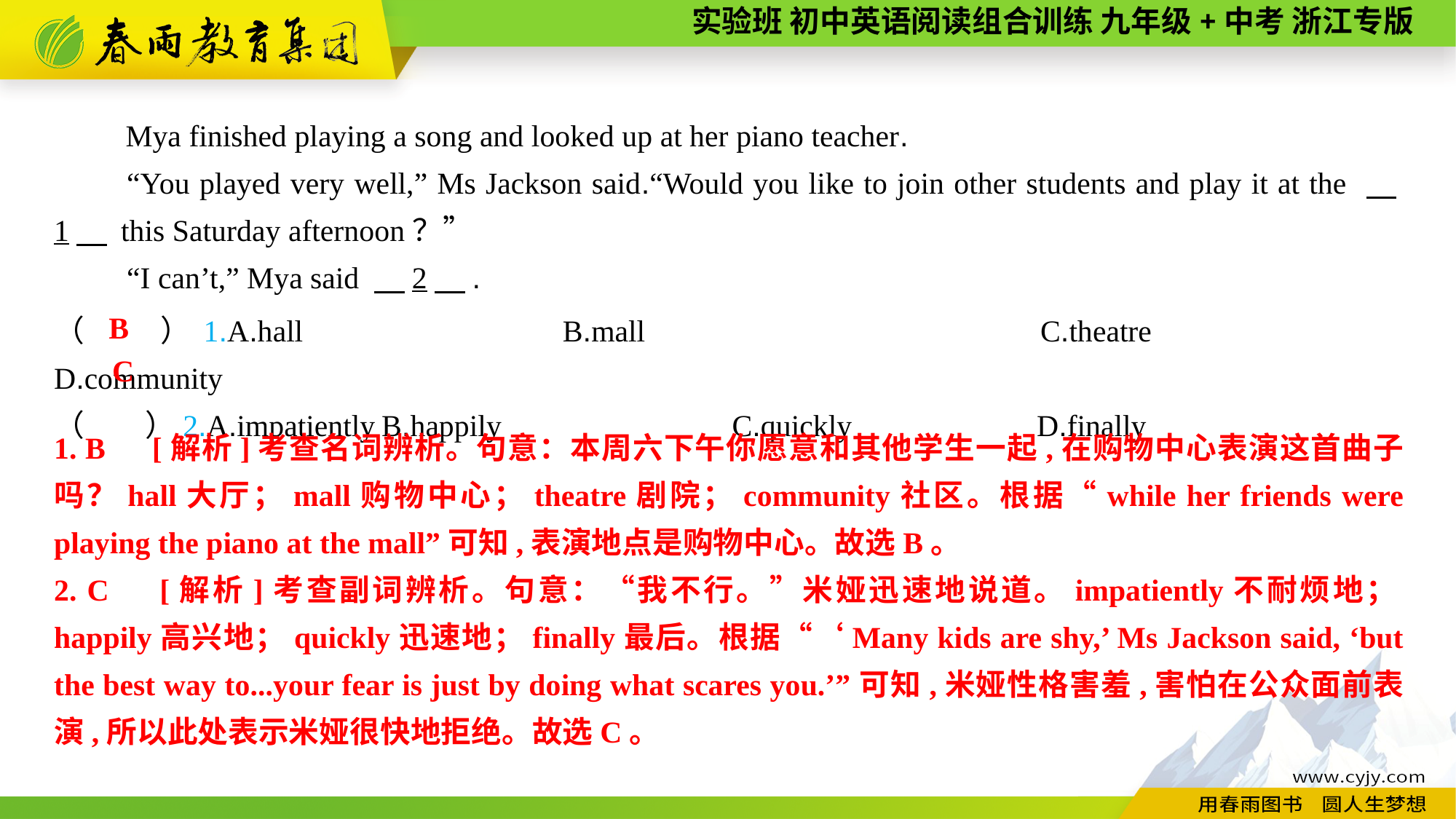

Mya finished playing a song and looked up at her piano teacher.
“You played very well,” Ms Jackson said.“Would you like to join other students and play it at the 　1　 this Saturday afternoon？”
“I can’t,” Mya said 　2　.
B
（　　）1.A.hall　　　　　   	B.mall　　　　　		C.theatre　　　　  	D.community
（　　）2.A.impatiently	B.happily		   C.quickly		D.finally
C
1. B　[解析]考查名词辨析。句意：本周六下午你愿意和其他学生一起,在购物中心表演这首曲子吗？hall大厅；mall购物中心；theatre剧院；community社区。根据“while her friends were playing the piano at the mall”可知,表演地点是购物中心。故选B。
2. C　[解析]考查副词辨析。句意：“我不行。”米娅迅速地说道。impatiently不耐烦地；happily高兴地；quickly迅速地；finally最后。根据“‘Many kids are shy,’ Ms Jackson said, ‘but the best way to...your fear is just by doing what scares you.’”可知,米娅性格害羞,害怕在公众面前表演,所以此处表示米娅很快地拒绝。故选C。